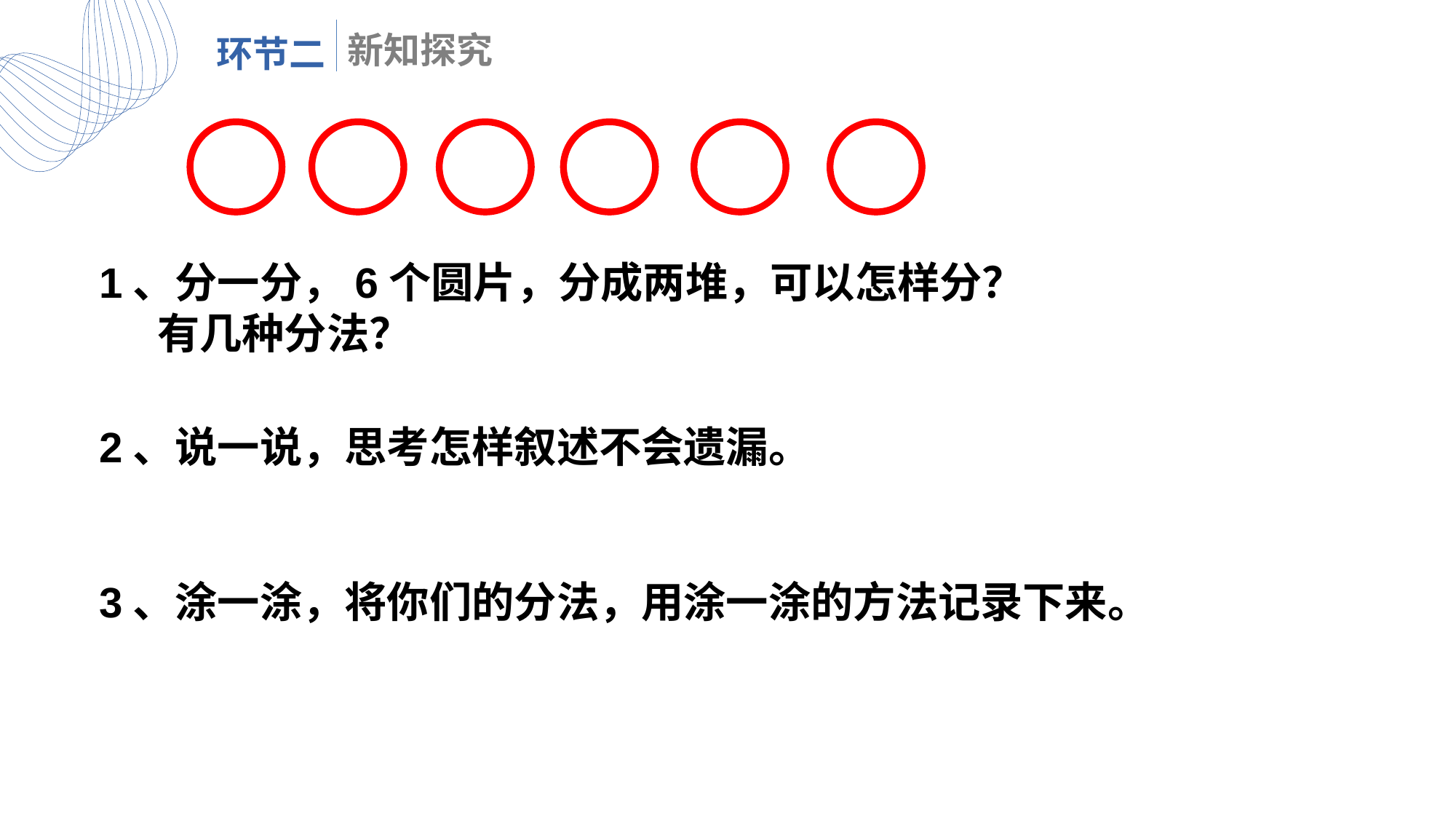

1、分一分，6个圆片，分成两堆，可以怎样分？
     有几种分法？

2、说一说，思考怎样叙述不会遗漏。
3、涂一涂，将你们的分法，用涂一涂的方法记录下来。